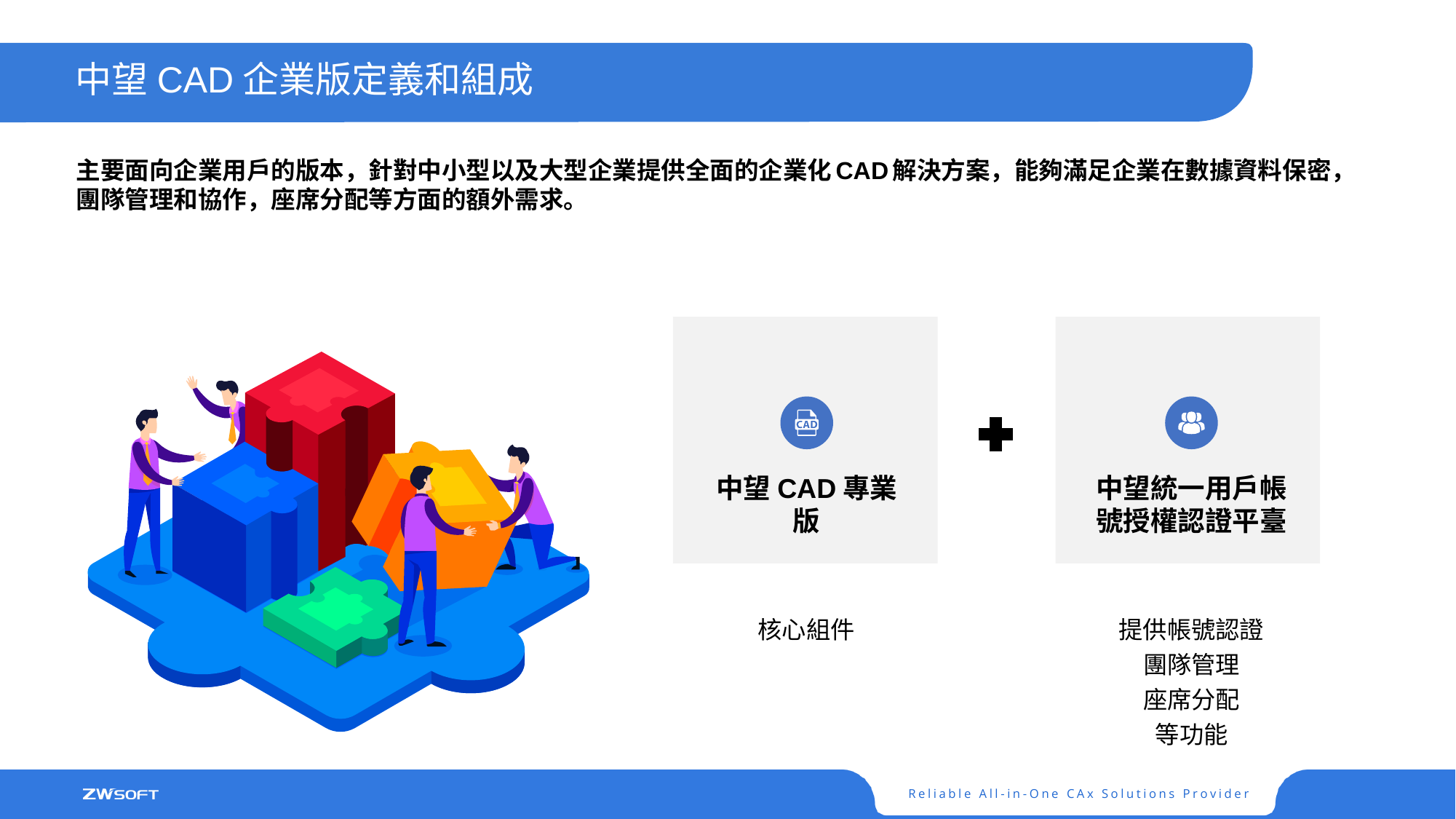

中望CAD企業版定義和組成
主要面向企業用戶的版本，針對中小型以及大型企業提供全面的企業化CAD解決方案，能夠滿足企業在數據資料保密，團隊管理和協作，座席分配等方面的額外需求。

中望CAD專業版
核心組件

中望統一用戶帳號授權認證平臺
提供帳號認證
團隊管理
座席分配
等功能